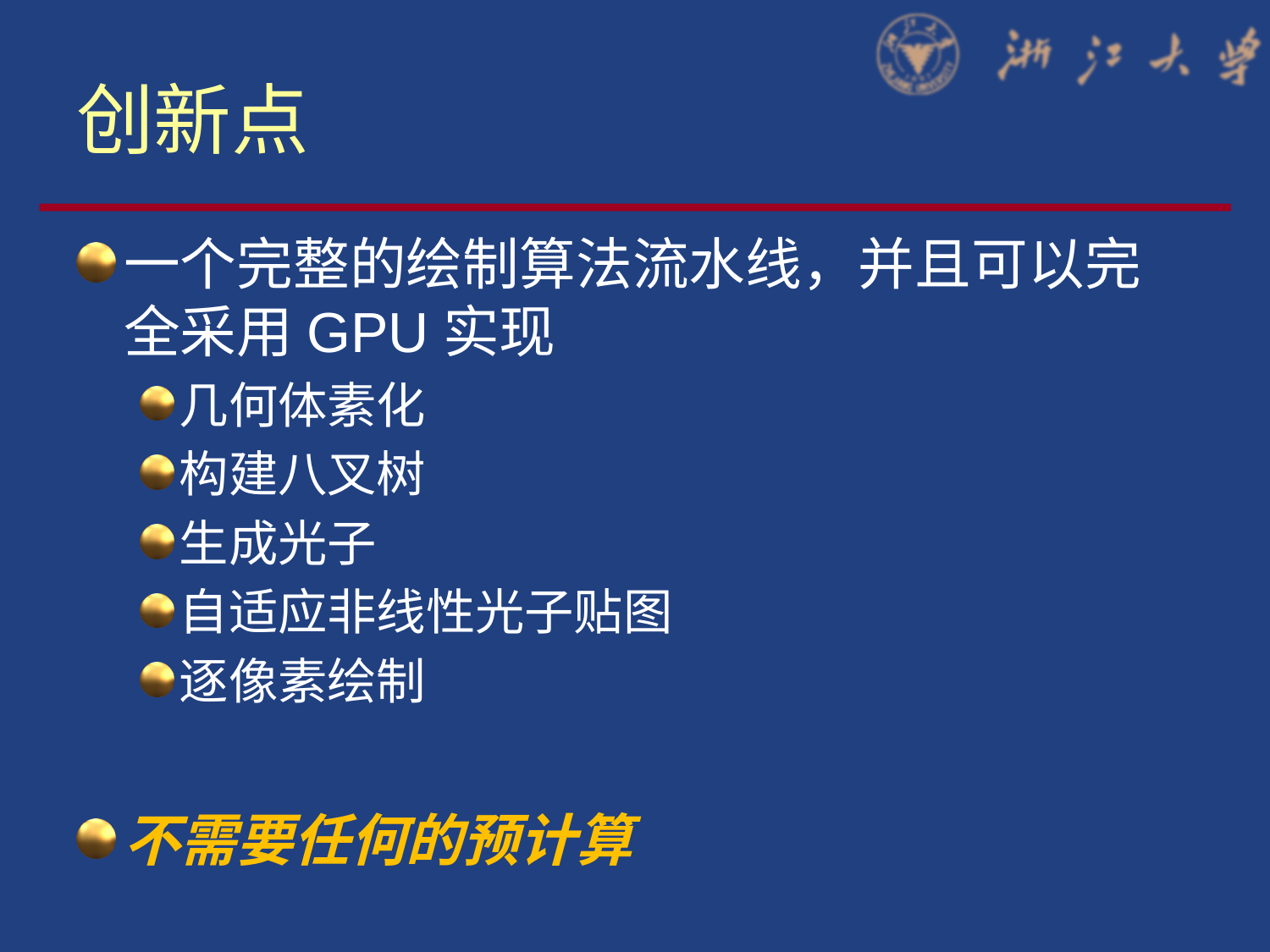

# 创新点
一个完整的绘制算法流水线，并且可以完全采用GPU实现
几何体素化
构建八叉树
生成光子
自适应非线性光子贴图
逐像素绘制

不需要任何的预计算